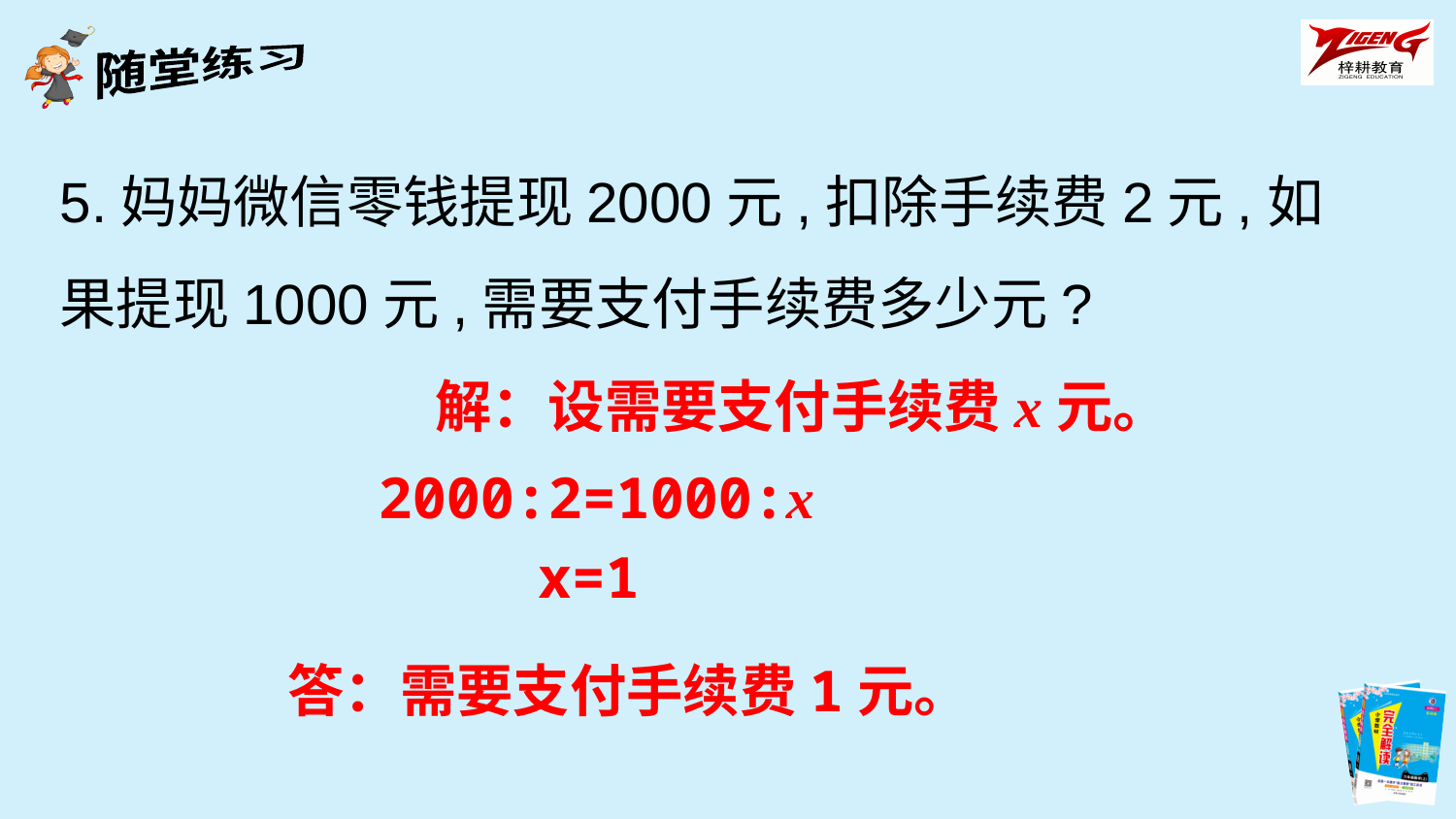

5.妈妈微信零钱提现2000元,扣除手续费2元,如果提现1000元,需要支付手续费多少元?
解：设需要支付手续费x元。
2000:2=1000:x
x=1
答：需要支付手续费1元。